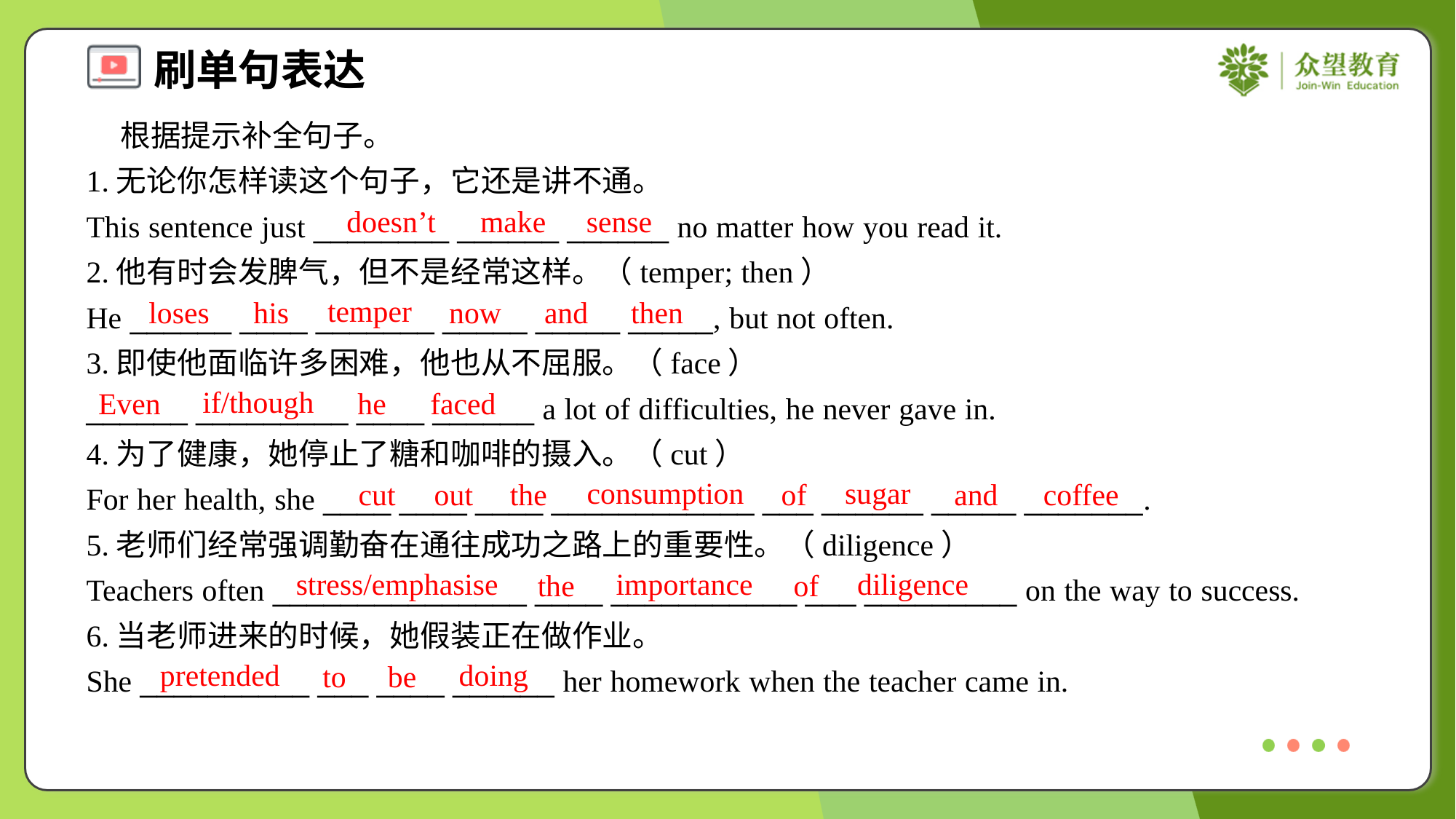

根据提示补全句子。
1.无论你怎样读这个句子，它还是讲不通。
This sentence just ________ ______ ______ no matter how you read it.
2.他有时会发脾气，但不是经常这样。（temper; then）
He ______ ____ _______ _____ _____ _____, but not often.
3.即使他面临许多困难，他也从不屈服。（face）
______ _________ ____ ______ a lot of difficulties, he never gave in.
4.为了健康，她停止了糖和咖啡的摄入。（cut）
For her health, she ____ ____ ____ ____________ ___ ______ _____ _______.
5.老师们经常强调勤奋在通往成功之路上的重要性。（diligence）
Teachers often _______________ ____ ___________ ___ _________ on the way to success.
6.当老师进来的时候，她假装正在做作业。
She __________ ___ ____ ______ her homework when the teacher came in.
doesn’t
make
sense
temper
loses
his
now
and
then
if/though
Even
he
faced
consumption
sugar
cut
out
the
of
and
coffee
stress/emphasise
importance
diligence
the
of
pretended
doing
to
be